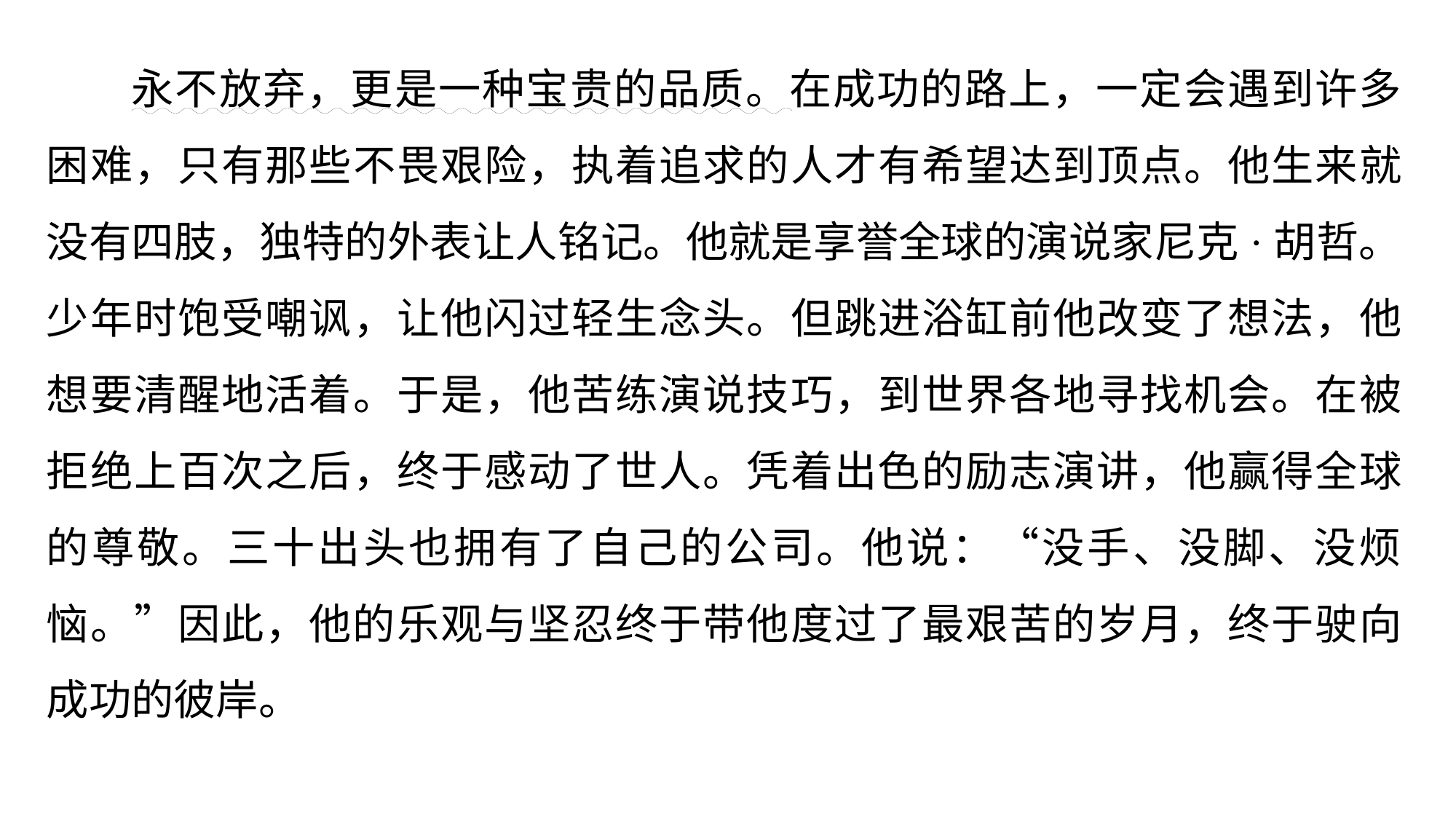

永不放弃，更是一种宝贵的品质。在成功的路上，一定会遇到许多困难，只有那些不畏艰险，执着追求的人才有希望达到顶点。他生来就没有四肢，独特的外表让人铭记。他就是享誉全球的演说家尼克·胡哲。少年时饱受嘲讽，让他闪过轻生念头。但跳进浴缸前他改变了想法，他想要清醒地活着。于是，他苦练演说技巧，到世界各地寻找机会。在被拒绝上百次之后，终于感动了世人。凭着出色的励志演讲，他赢得全球的尊敬。三十出头也拥有了自己的公司。他说：“没手、没脚、没烦恼。”因此，他的乐观与坚忍终于带他度过了最艰苦的岁月，终于驶向成功的彼岸。